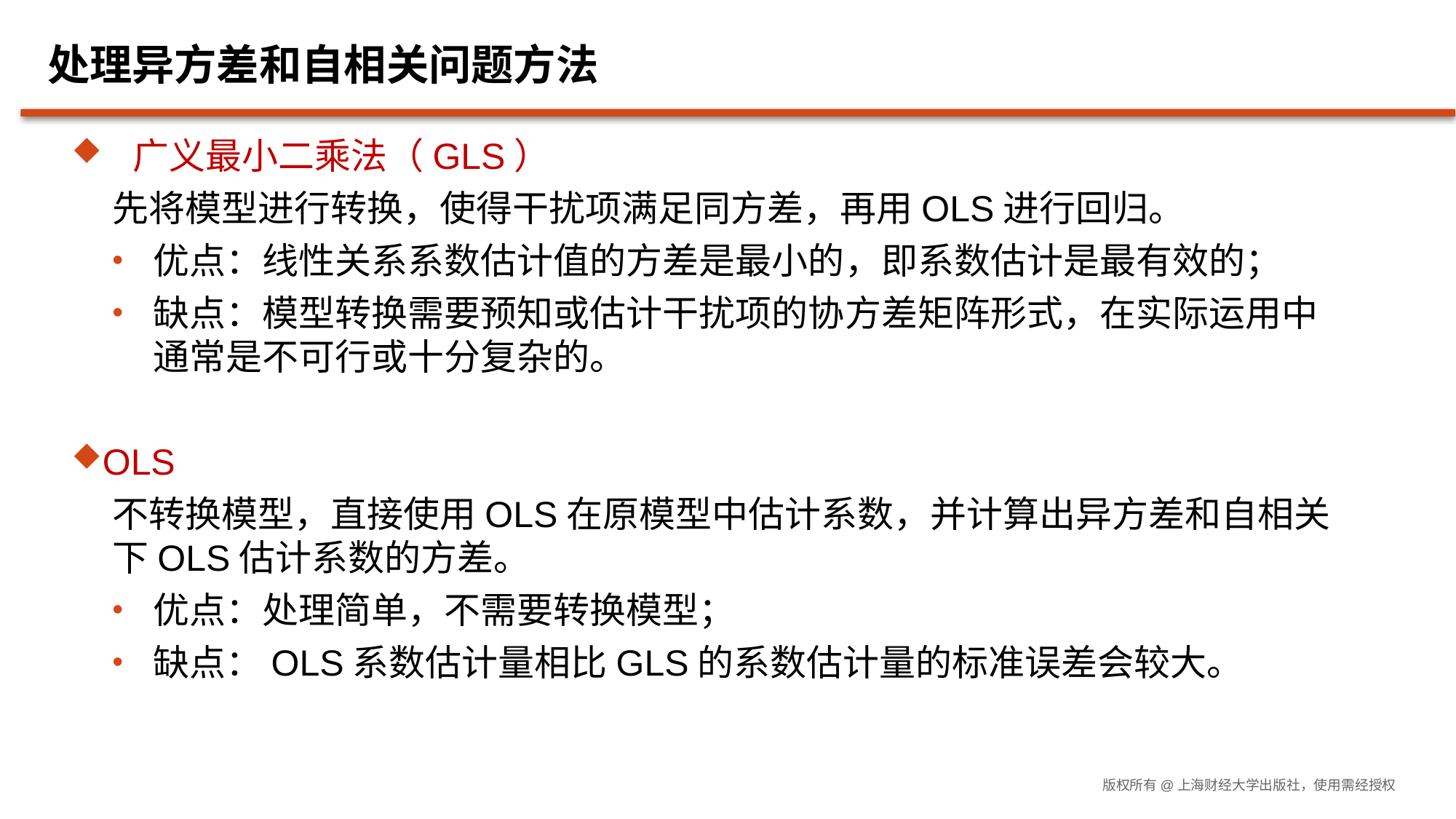

# 处理异方差和自相关问题方法
广义最小二乘法（GLS）
先将模型进行转换，使得干扰项满足同方差，再用OLS进行回归。
优点：线性关系系数估计值的方差是最小的，即系数估计是最有效的；
缺点：模型转换需要预知或估计干扰项的协方差矩阵形式，在实际运用中通常是不可行或十分复杂的。

OLS
不转换模型，直接使用OLS在原模型中估计系数，并计算出异方差和自相关下OLS估计系数的方差。
优点：处理简单，不需要转换模型；
缺点：OLS系数估计量相比GLS的系数估计量的标准误差会较大。
版权所有@上海财经大学出版社，使用需经授权